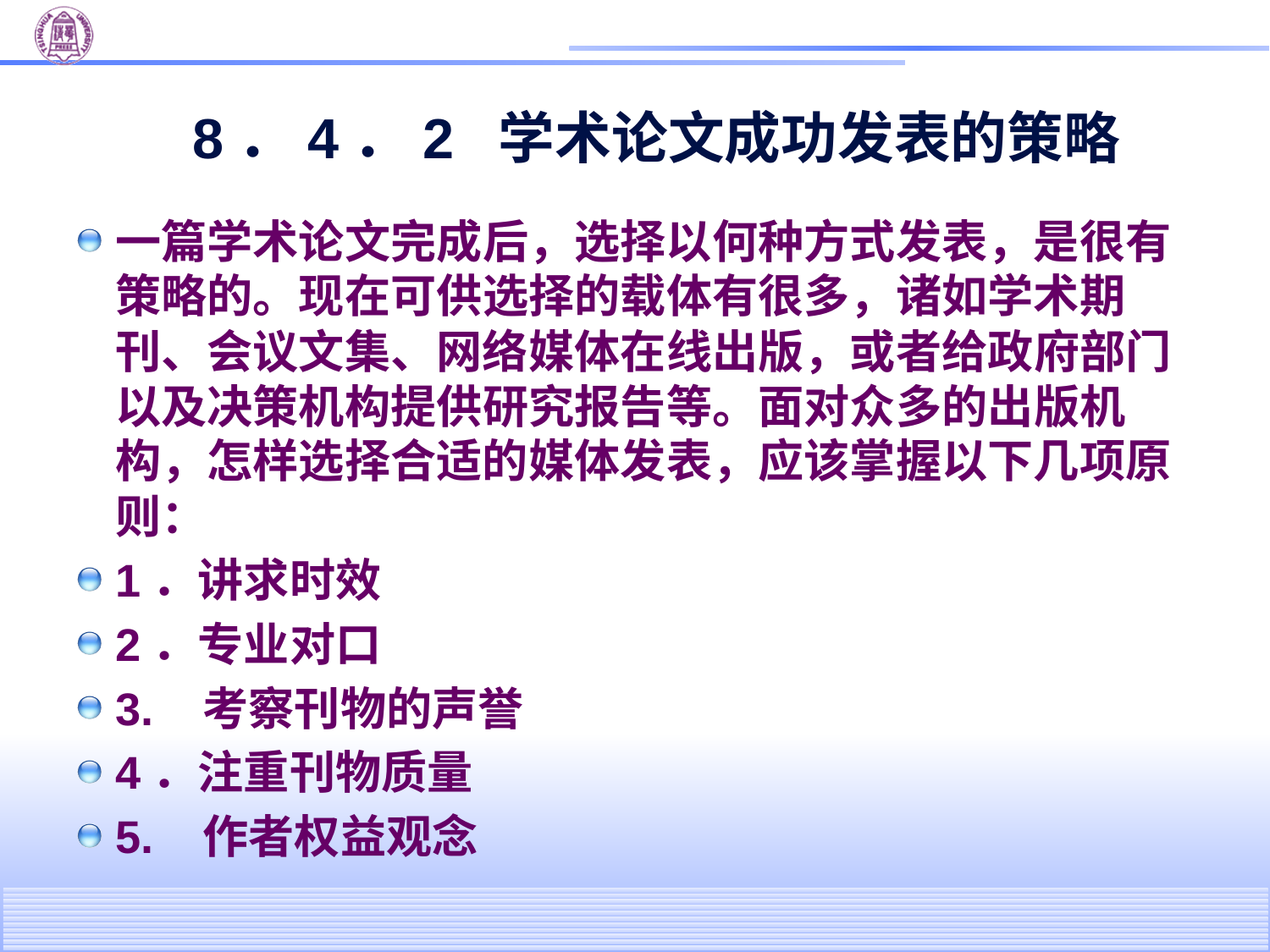

# 8．4．2  学术论文成功发表的策略
一篇学术论文完成后，选择以何种方式发表，是很有策略的。现在可供选择的载体有很多，诸如学术期刊、会议文集、网络媒体在线出版，或者给政府部门以及决策机构提供研究报告等。面对众多的出版机构，怎样选择合适的媒体发表，应该掌握以下几项原则：
1．讲求时效
2．专业对口
3.   考察刊物的声誉
4．注重刊物质量
5.   作者权益观念